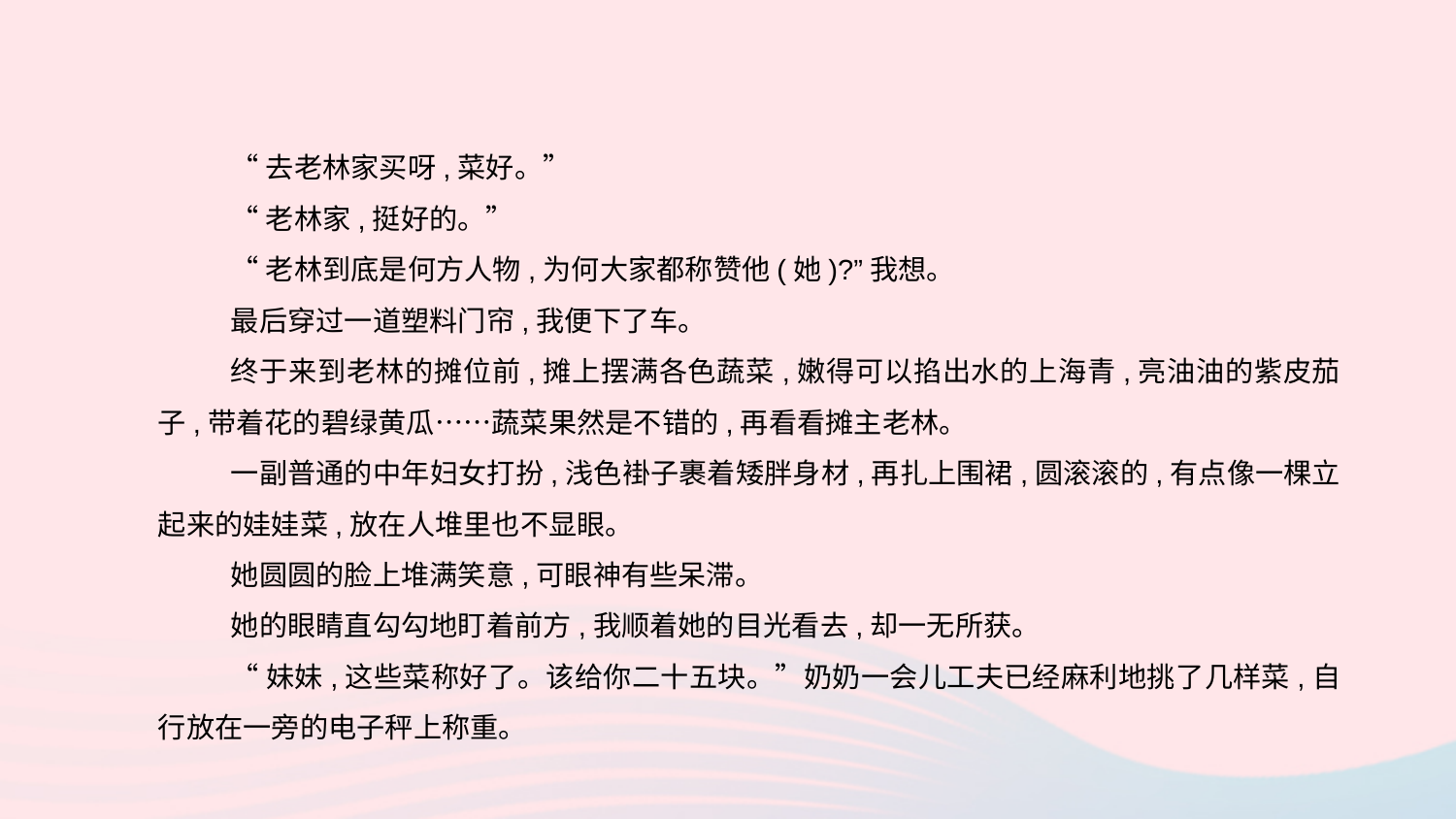

“去老林家买呀,菜好。”
“老林家,挺好的。”
“老林到底是何方人物,为何大家都称赞他(她)?”我想。
最后穿过一道塑料门帘,我便下了车。
终于来到老林的摊位前,摊上摆满各色蔬菜,嫩得可以掐出水的上海青,亮油油的紫皮茄子,带着花的碧绿黄瓜……蔬菜果然是不错的,再看看摊主老林。
一副普通的中年妇女打扮,浅色褂子裹着矮胖身材,再扎上围裙,圆滚滚的,有点像一棵立起来的娃娃菜,放在人堆里也不显眼。
她圆圆的脸上堆满笑意,可眼神有些呆滞。
她的眼睛直勾勾地盯着前方,我顺着她的目光看去,却一无所获。
“妹妹,这些菜称好了。该给你二十五块。”奶奶一会儿工夫已经麻利地挑了几样菜,自行放在一旁的电子秤上称重。